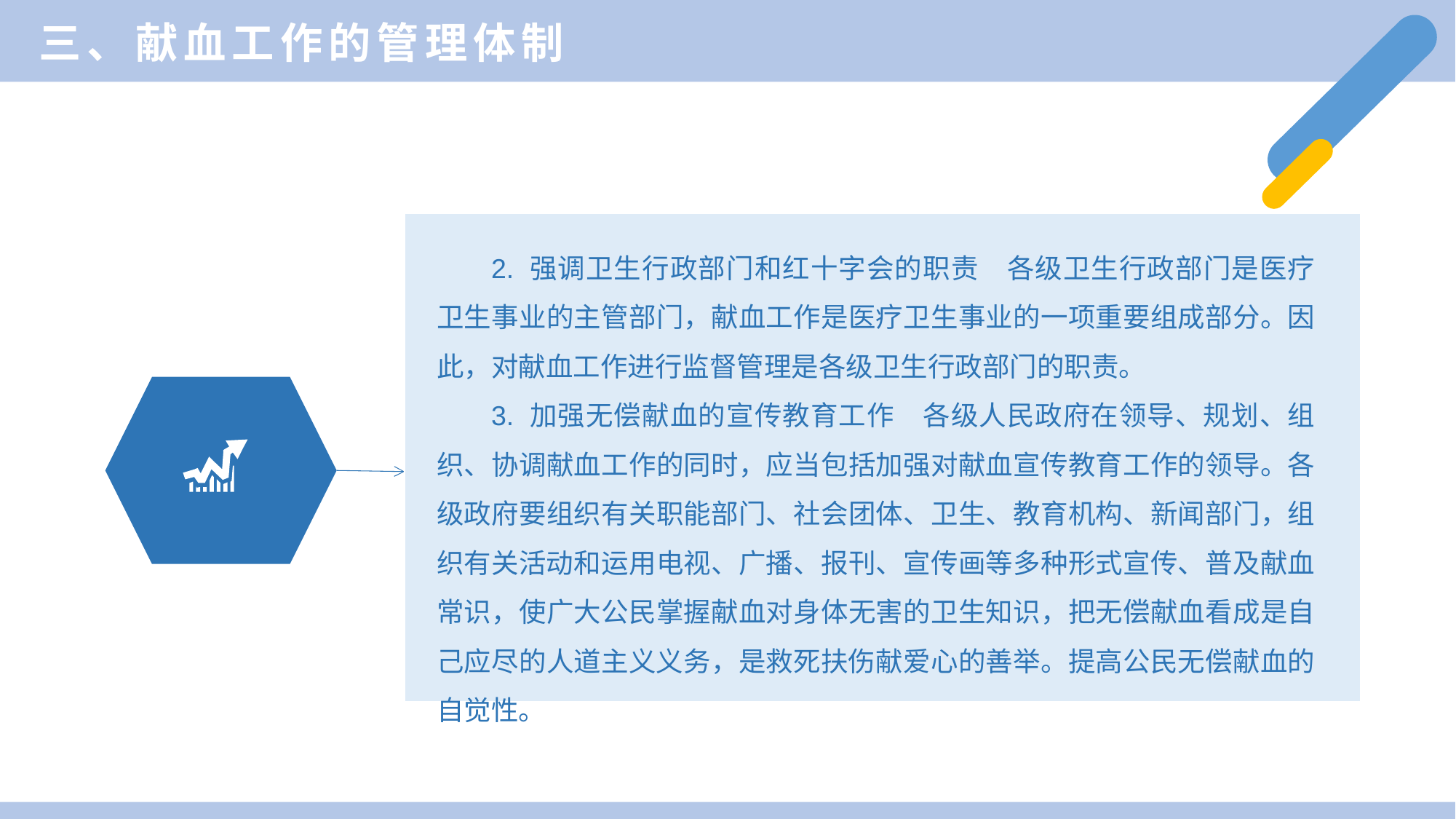

三、献血工作的管理体制

2. 强调卫生行政部门和红十字会的职责　各级卫生行政部门是医疗卫生事业的主管部门，献血工作是医疗卫生事业的一项重要组成部分。因此，对献血工作进行监督管理是各级卫生行政部门的职责。
3. 加强无偿献血的宣传教育工作　各级人民政府在领导、规划、组织、协调献血工作的同时，应当包括加强对献血宣传教育工作的领导。各级政府要组织有关职能部门、社会团体、卫生、教育机构、新闻部门，组织有关活动和运用电视、广播、报刊、宣传画等多种形式宣传、普及献血常识，使广大公民掌握献血对身体无害的卫生知识，把无偿献血看成是自己应尽的人道主义义务，是救死扶伤献爱心的善举。提高公民无偿献血的自觉性。